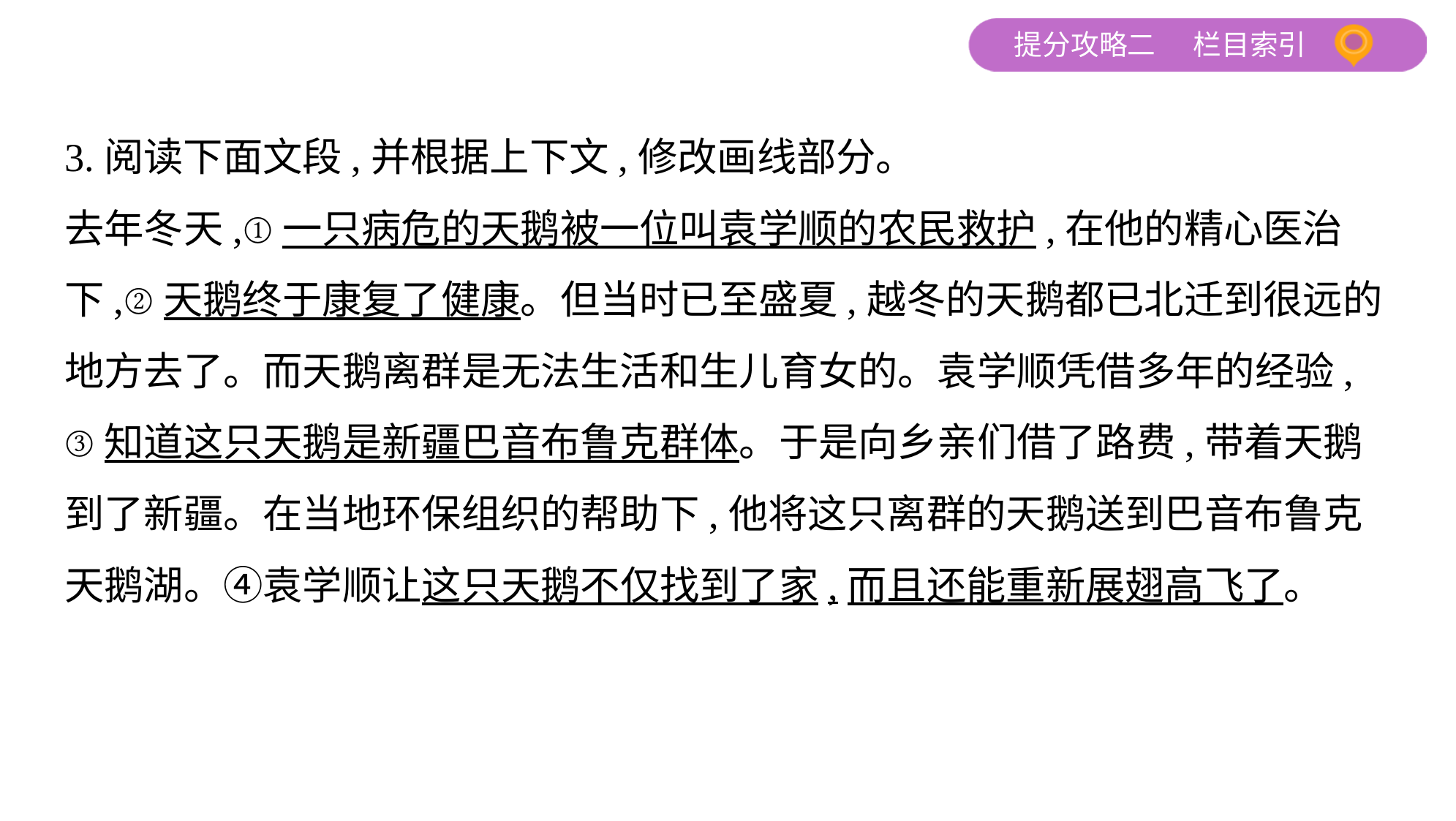

3.阅读下面文段,并根据上下文,修改画线部分。
去年冬天,①一只病危的天鹅被一位叫袁学顺的农民救护,在他的精心医治
下,②天鹅终于康复了健康。但当时已至盛夏,越冬的天鹅都已北迁到很远的
地方去了。而天鹅离群是无法生活和生儿育女的。袁学顺凭借多年的经验,
③知道这只天鹅是新疆巴音布鲁克群体。于是向乡亲们借了路费,带着天鹅
到了新疆。在当地环保组织的帮助下,他将这只离群的天鹅送到巴音布鲁克
天鹅湖。④袁学顺让这只天鹅不仅找到了家,而且还能重新展翅高飞了。